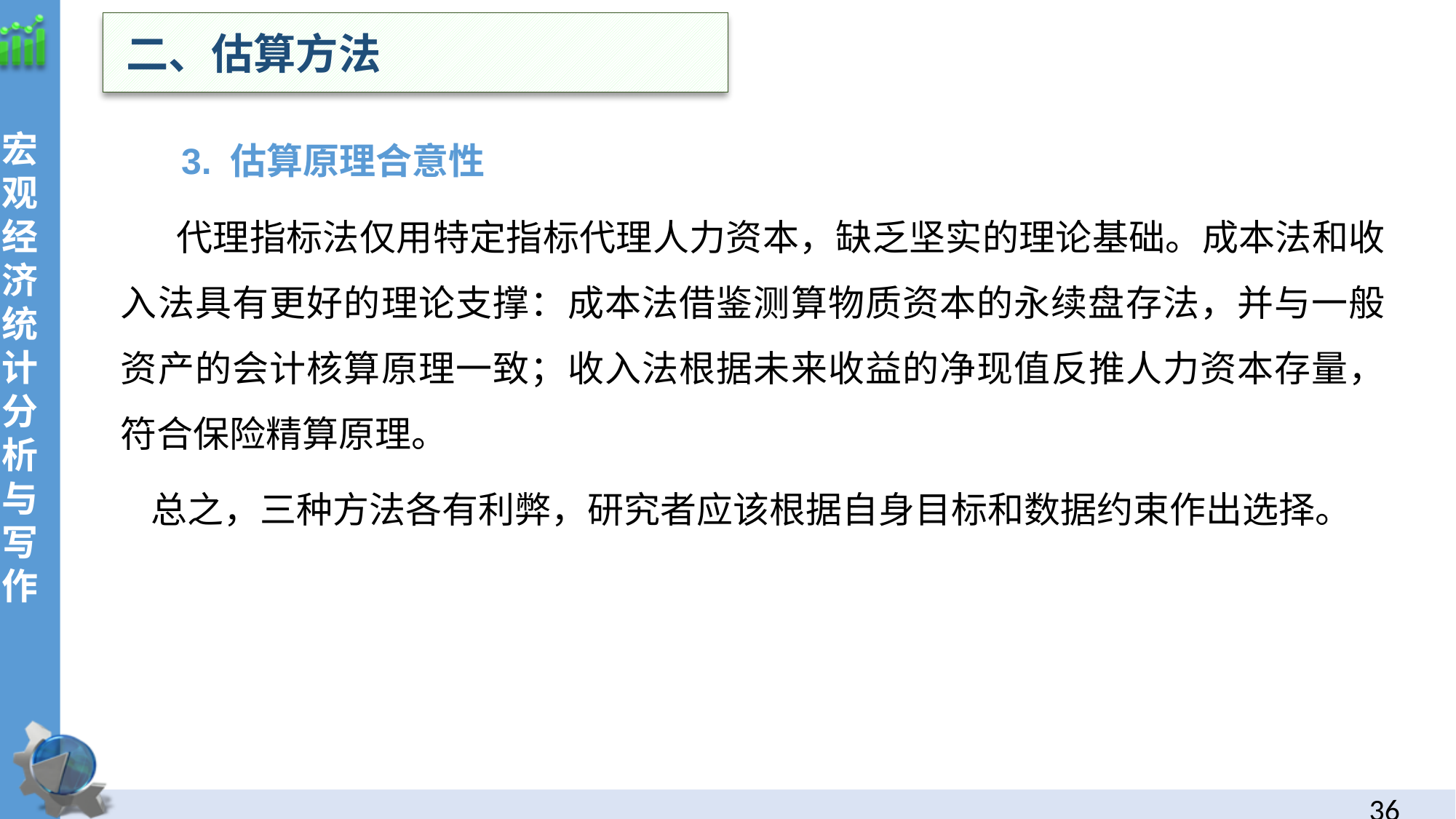

二、估算方法
宏观经济统计分析与写作
   3. 估算原理合意性
  代理指标法仅用特定指标代理人力资本，缺乏坚实的理论基础。成本法和收入法具有更好的理论支撑：成本法借鉴测算物质资本的永续盘存法，并与一般资产的会计核算原理一致；收入法根据未来收益的净现值反推人力资本存量，符合保险精算原理。
总之，三种方法各有利弊，研究者应该根据自身目标和数据约束作出选择。

36